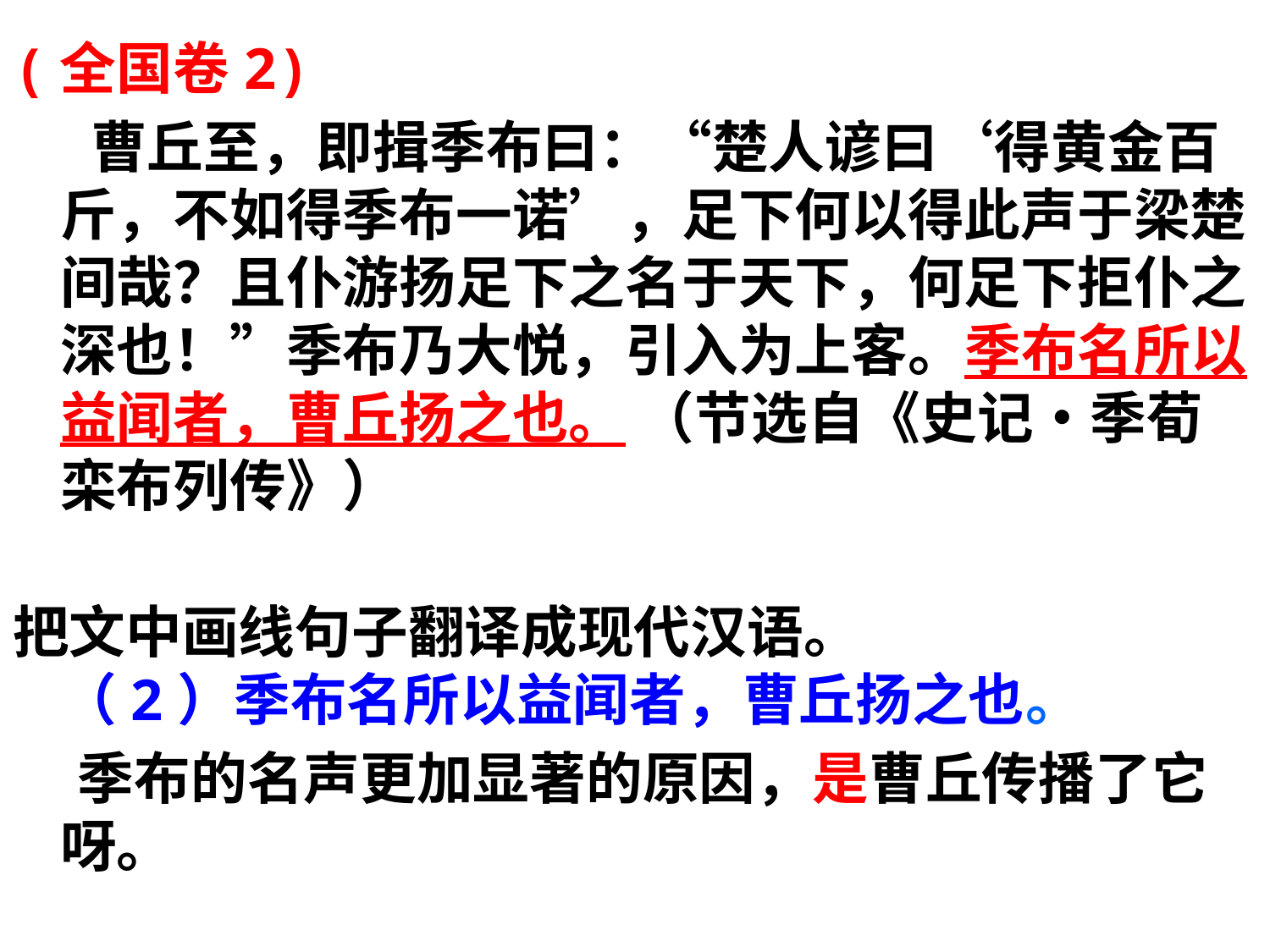

(全国卷2)
     曹丘至，即揖季布曰：“楚人谚曰‘得黄金百斤，不如得季布一诺’，足下何以得此声于梁楚间哉？且仆游扬足下之名于天下，何足下拒仆之深也！”季布乃大悦，引入为上客。季布名所以益闻者，曹丘扬之也。 （节选自《史记•季荀栾布列传》）
把文中画线句子翻译成现代汉语。
（2）季布名所以益闻者，曹丘扬之也。
    季布的名声更加显著的原因，是曹丘传播了它呀。
#